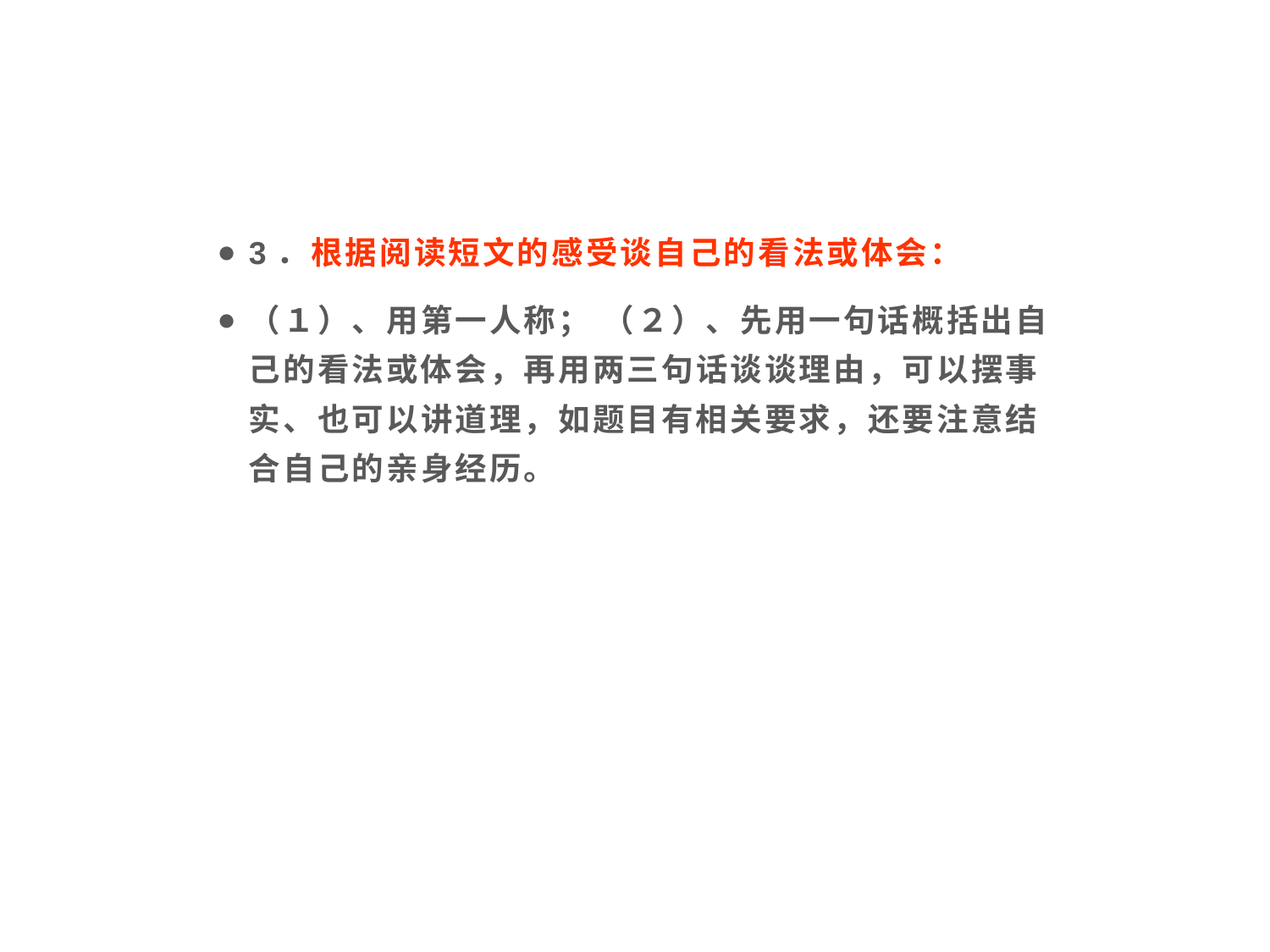

3．根据阅读短文的感受谈自己的看法或体会：
（１）、用第一人称； （２）、先用一句话概括出自己的看法或体会，再用两三句话谈谈理由，可以摆事实、也可以讲道理，如题目有相关要求，还要注意结合自己的亲身经历。
25